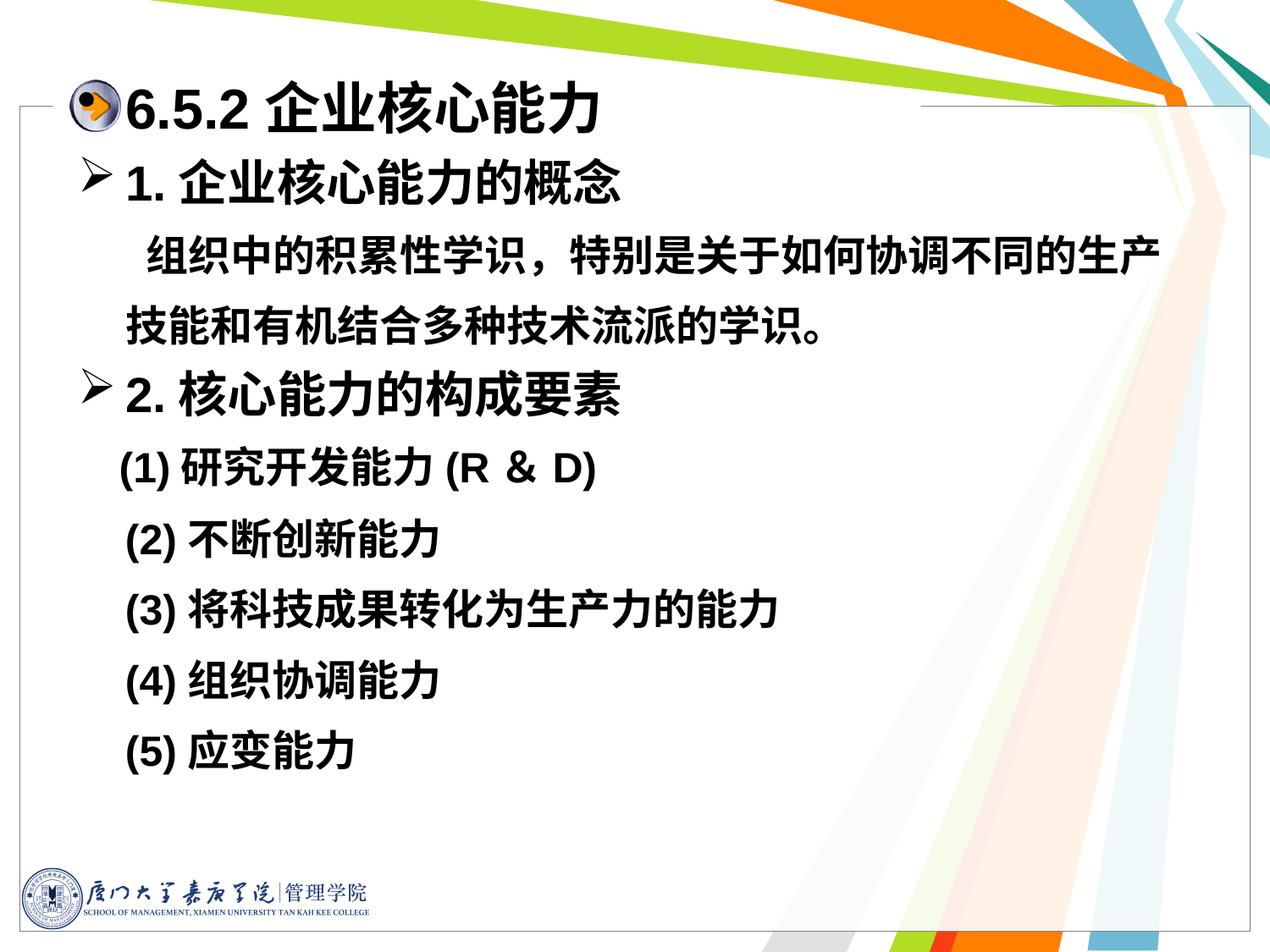

6.5.2企业核心能力
1.企业核心能力的概念
     组织中的积累性学识，特别是关于如何协调不同的生产技能和有机结合多种技术流派的学识。
2.核心能力的构成要素
   (1)研究开发能力(R＆D)
    (2)不断创新能力
    (3)将科技成果转化为生产力的能力
    (4)组织协调能力
    (5)应变能力